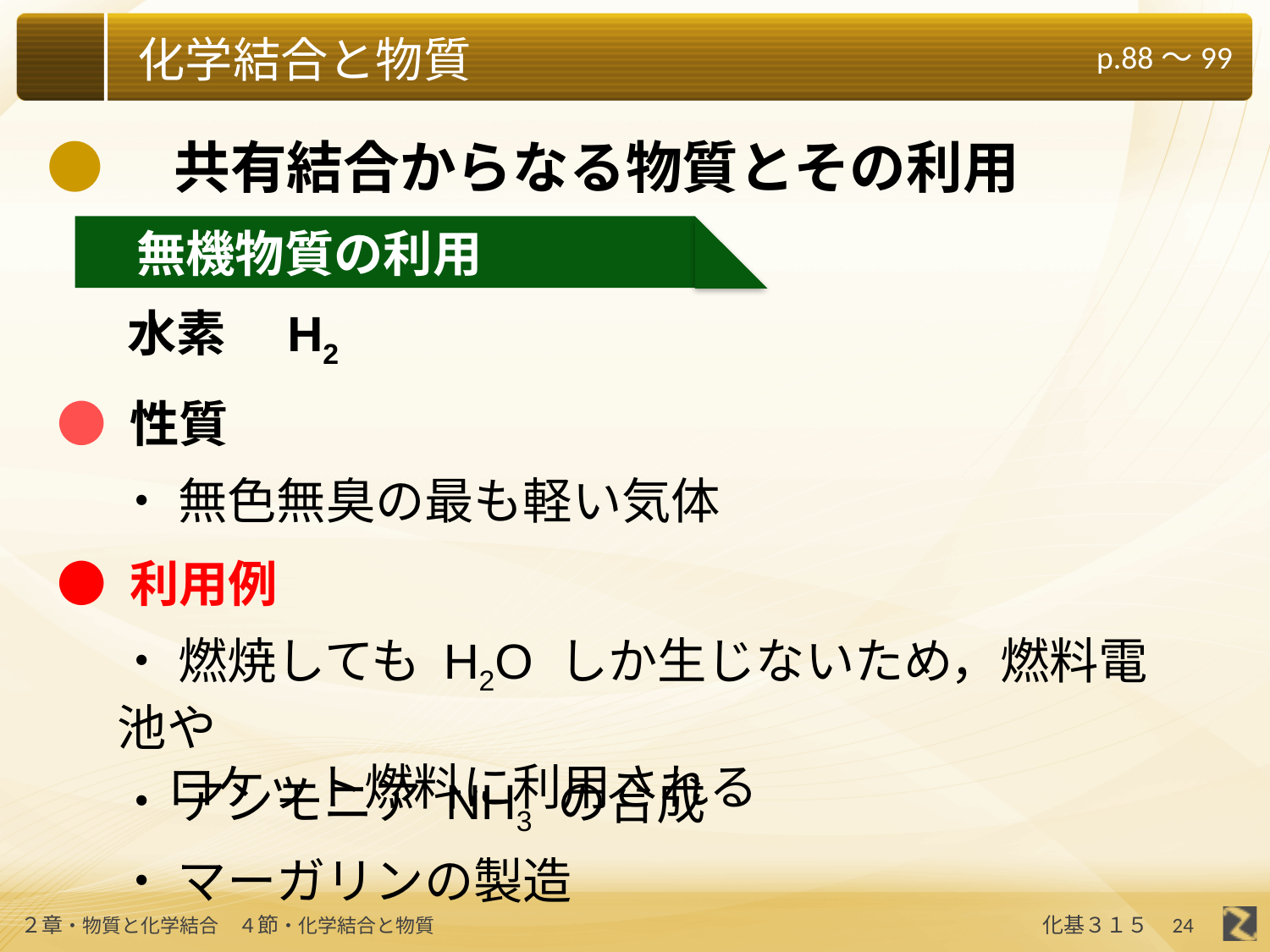

●　共有結合からなる物質とその利用
　無機物質の利用

水素　H2
● 性質
・ 無色無臭の最も軽い気体
● 利用例
・ 燃焼しても H2O しか生じないため，燃料電池や
　ロケット燃料に利用される
・ アンモニア NH3 の合成
・ マーガリンの製造
24